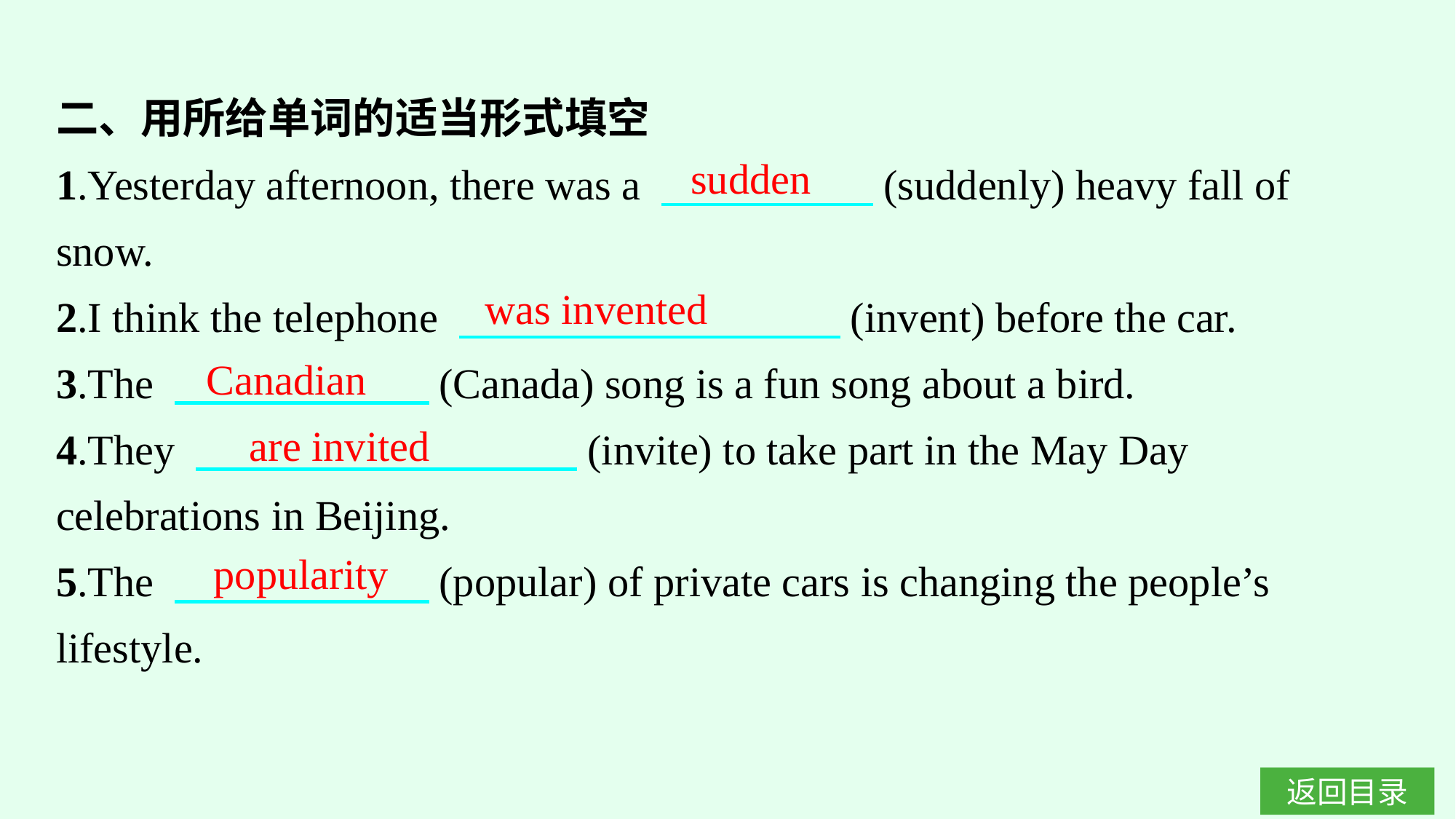

二、用所给单词的适当形式填空
1.Yesterday afternoon, there was a 　　　　　(suddenly) heavy fall of snow.
2.I think the telephone 　　　　　　　　　(invent) before the car.
3.The 　　　　　　(Canada) song is a fun song about a bird.
4.They 　　　　　　　　　(invite) to take part in the May Day celebrations in Beijing.
5.The 　　　　　　(popular) of private cars is changing the people’s lifestyle.
sudden
was invented
Canadian
are invited
popularity